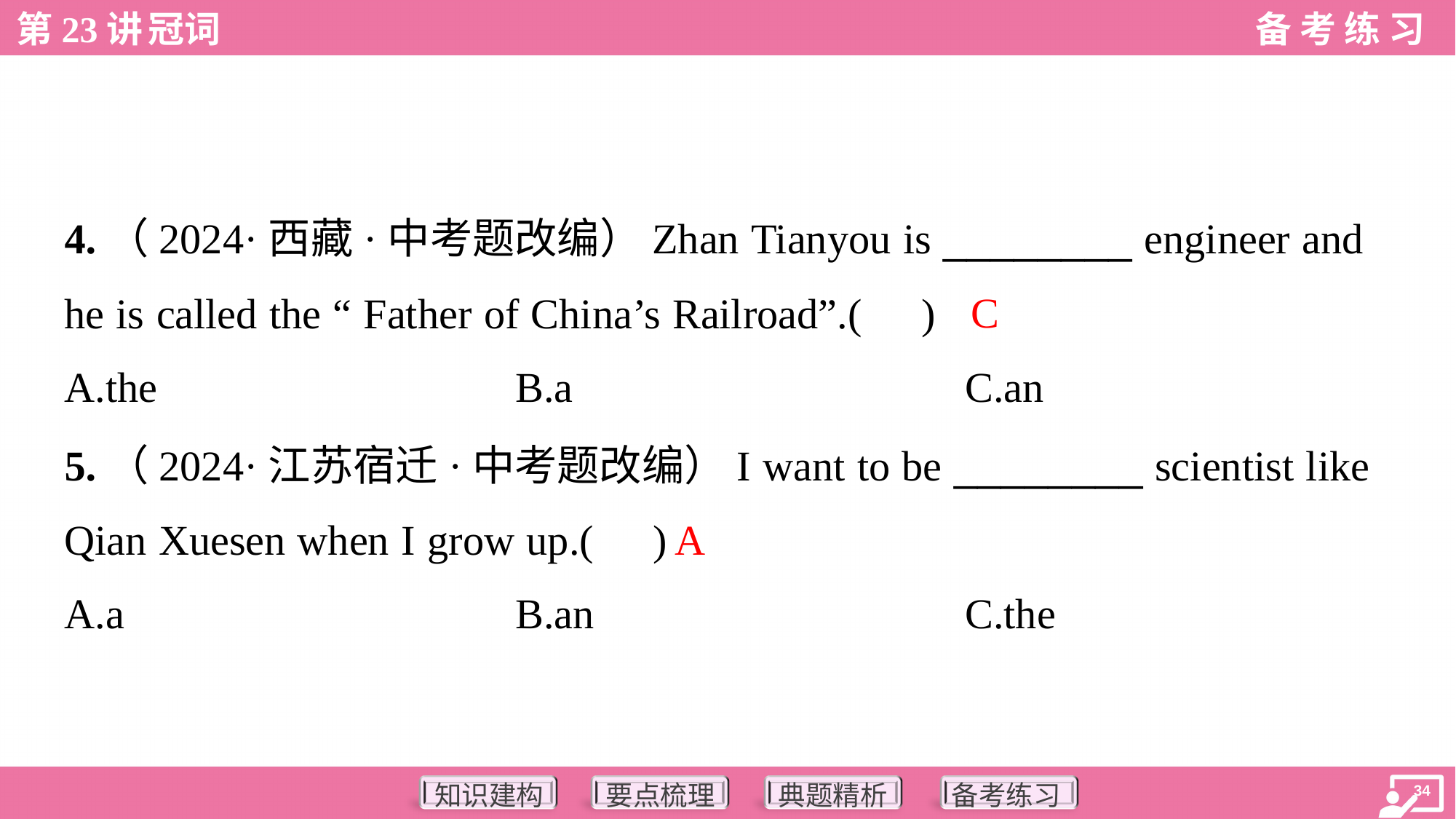

4.（2024·西藏·中考题改编）Zhan Tianyou is ________ engineer and
he is called the “ Father of China’s Railroad”.(     )
C
A.the	B.a	C.an
5.（2024·江苏宿迁·中考题改编）I want to be ________ scientist like
Qian Xuesen when I grow up.(     )
A
A.a	B.an	C.the